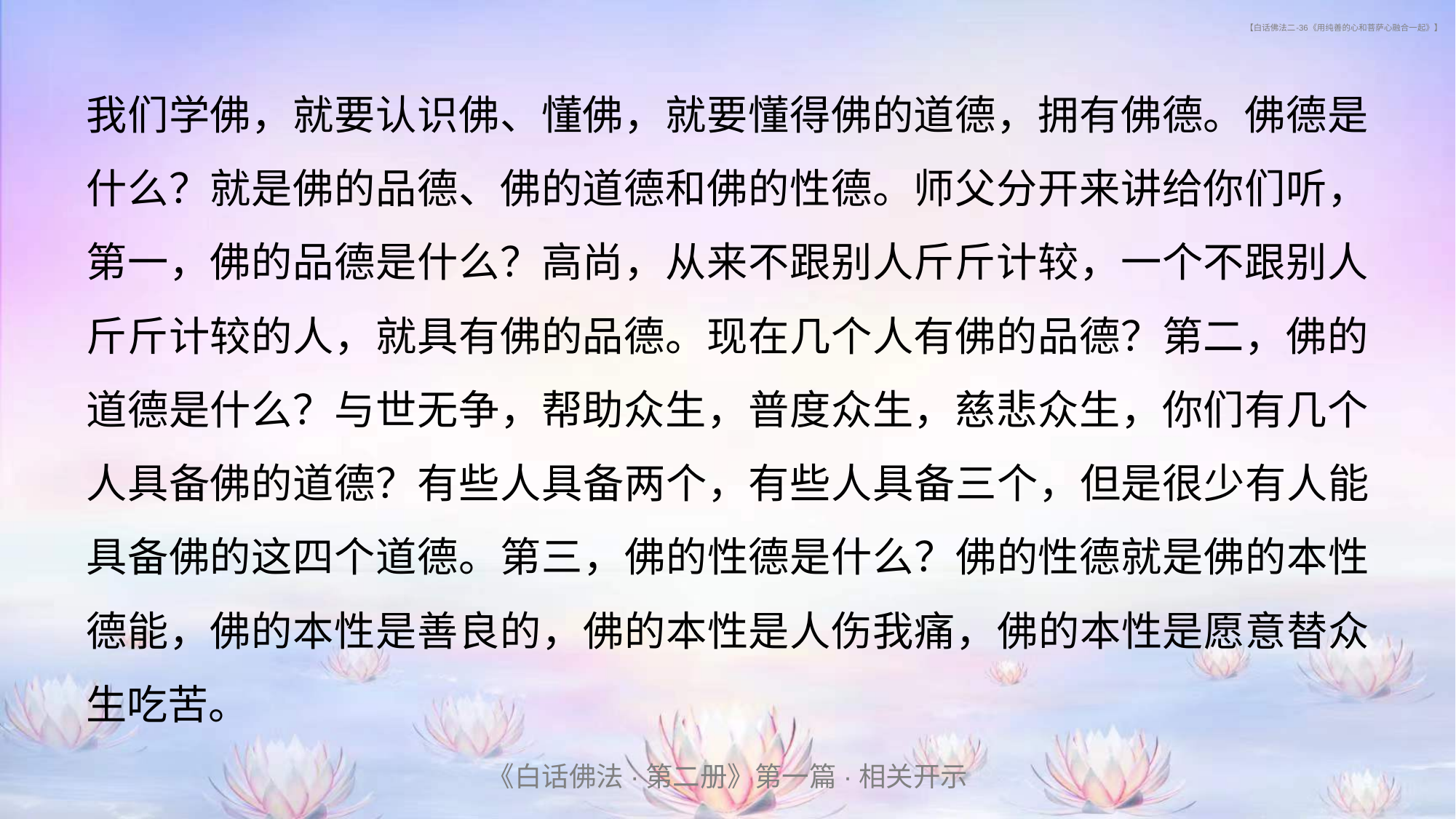

# 【白话佛法二-36《用纯善的心和菩萨心融合一起》】

我们学佛，就要认识佛、懂佛，就要懂得佛的道德，拥有佛德。佛德是什么？就是佛的品德、佛的道德和佛的性德。师父分开来讲给你们听，第一，佛的品德是什么？高尚，从来不跟别人斤斤计较，一个不跟别人斤斤计较的人，就具有佛的品德。现在几个人有佛的品德？第二，佛的道德是什么？与世无争，帮助众生，普度众生，慈悲众生，你们有几个人具备佛的道德？有些人具备两个，有些人具备三个，但是很少有人能具备佛的这四个道德。第三，佛的性德是什么？佛的性德就是佛的本性德能，佛的本性是善良的，佛的本性是人伤我痛，佛的本性是愿意替众生吃苦。

《白话佛法·第二册》第一篇·相关开示